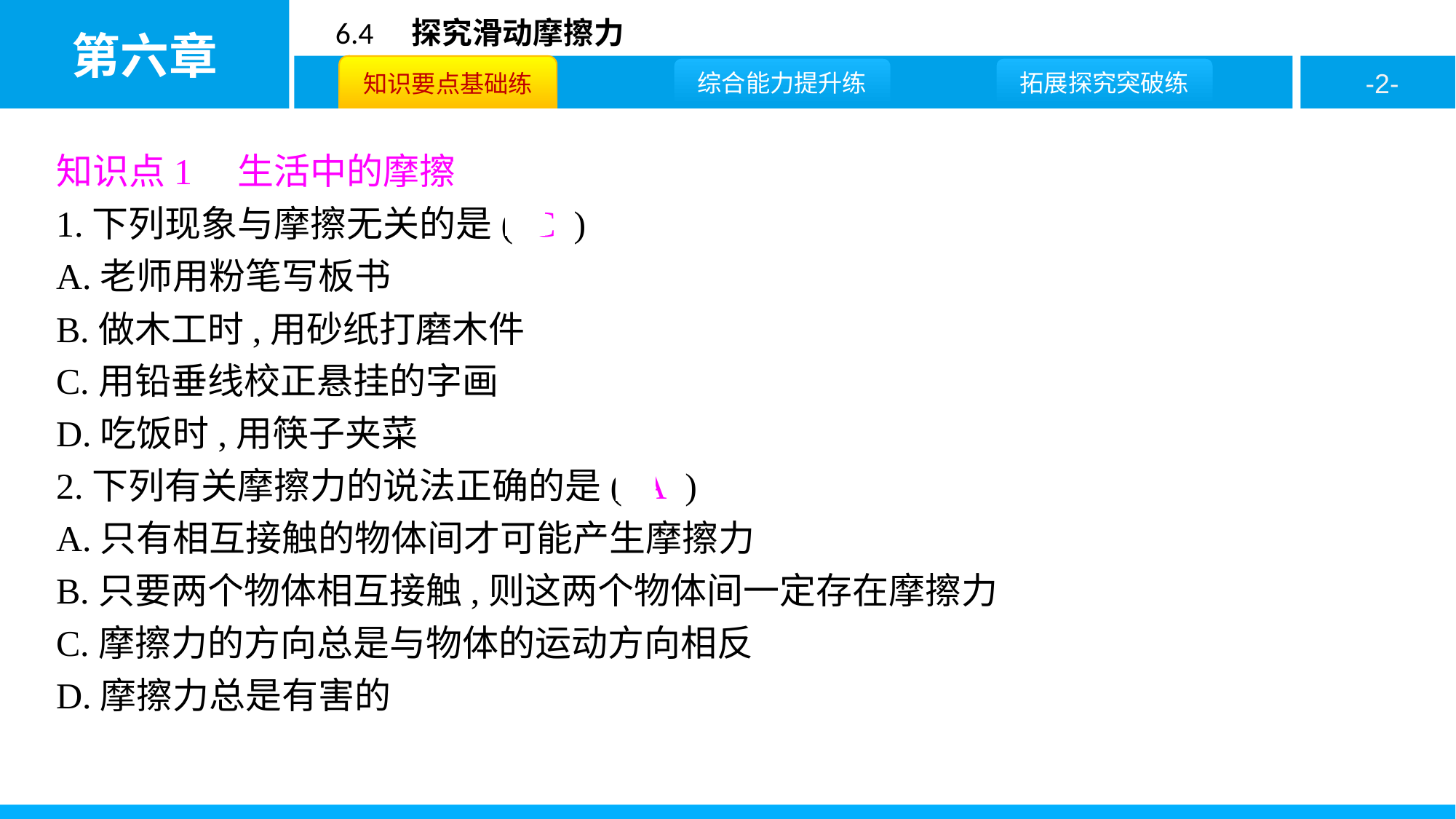

知识点1　生活中的摩擦
1.下列现象与摩擦无关的是(  C  )
A.老师用粉笔写板书
B.做木工时,用砂纸打磨木件
C.用铅垂线校正悬挂的字画
D.吃饭时,用筷子夹菜
2.下列有关摩擦力的说法正确的是(  A  )
A.只有相互接触的物体间才可能产生摩擦力
B.只要两个物体相互接触,则这两个物体间一定存在摩擦力
C.摩擦力的方向总是与物体的运动方向相反
D.摩擦力总是有害的